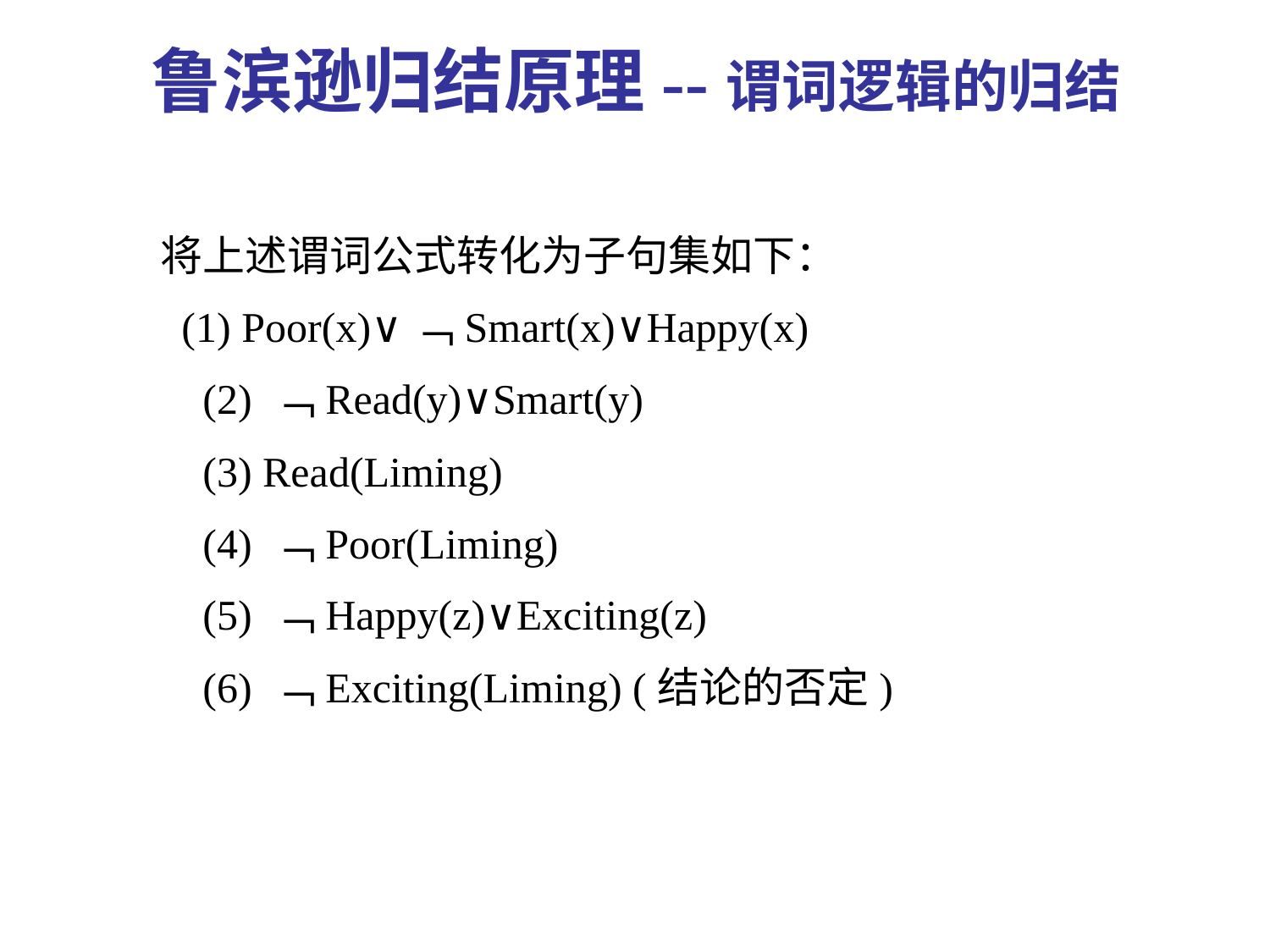

鲁滨逊归结原理--谓词逻辑的归结
将上述谓词公式转化为子句集如下：
  (1) Poor(x)∨﹁Smart(x)∨Happy(x)
    (2) ﹁Read(y)∨Smart(y)
    (3) Read(Liming)
    (4) ﹁Poor(Liming)
    (5) ﹁Happy(z)∨Exciting(z)
    (6) ﹁Exciting(Liming) (结论的否定)